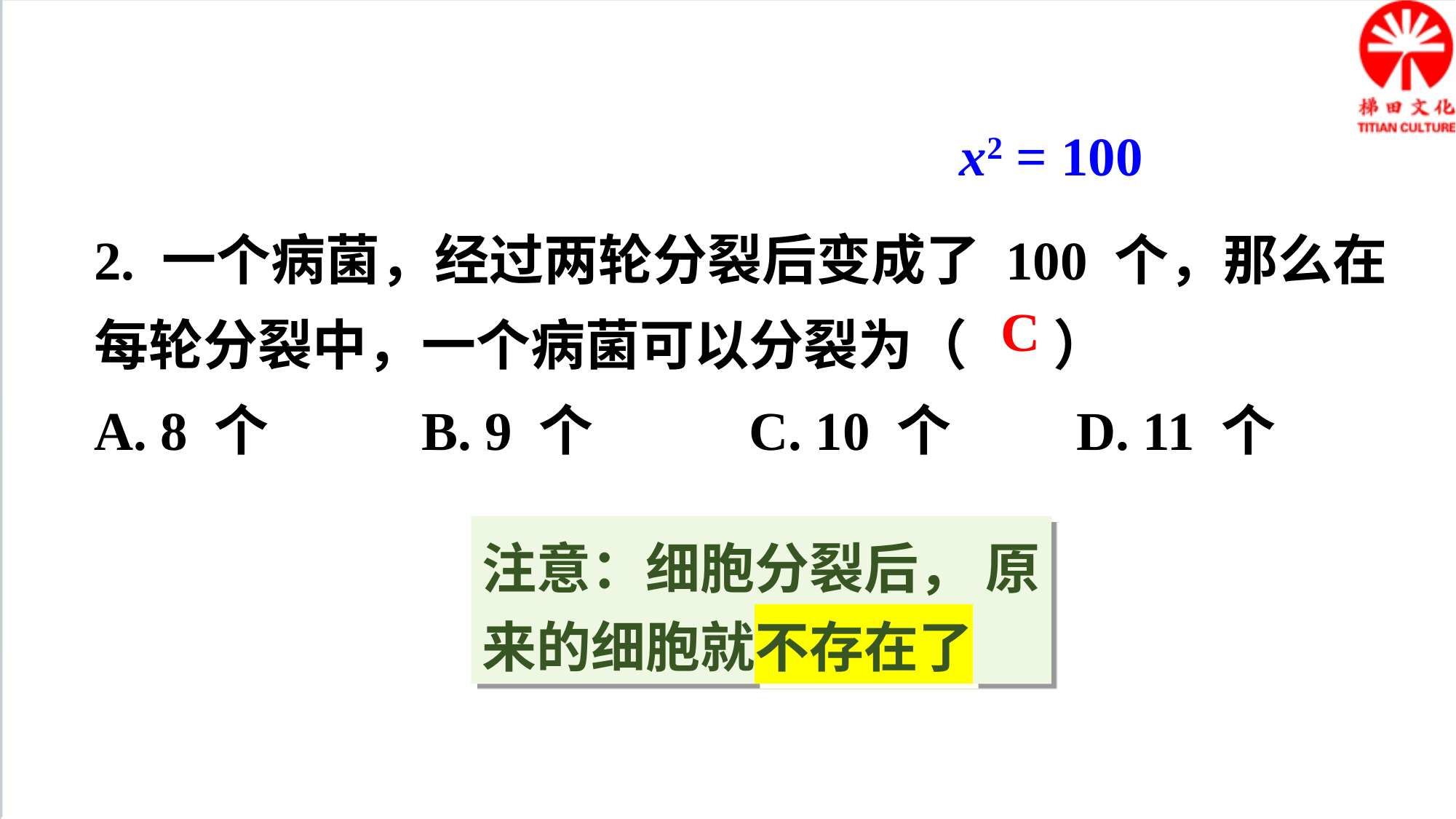

x2 = 100
2. 一个病菌，经过两轮分裂后变成了 100 个，那么在每轮分裂中，一个病菌可以分裂为（       ）
A. 8 个		B. 9 个		C. 10 个		D. 11 个
C
注意：细胞分裂后， 原来的细胞就不存在了